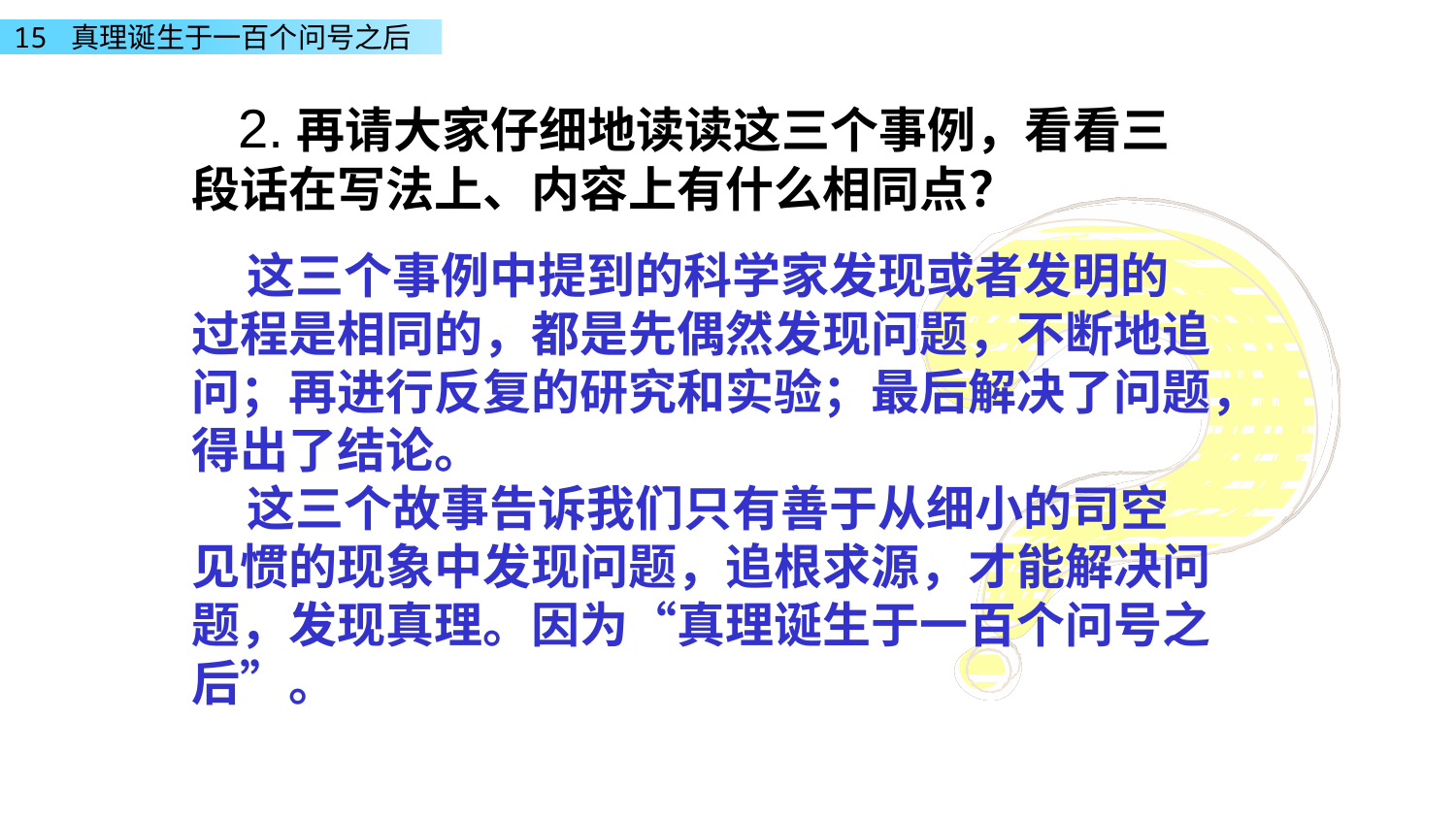

2.再请大家仔细地读读这三个事例，看看三段话在写法上、内容上有什么相同点？
    这三个事例中提到的科学家发现或者发明的过程是相同的，都是先偶然发现问题，不断地追问；再进行反复的研究和实验；最后解决了问题，得出了结论。
    这三个故事告诉我们只有善于从细小的司空见惯的现象中发现问题，追根求源，才能解决问题，发现真理。因为“真理诞生于一百个问号之后”。